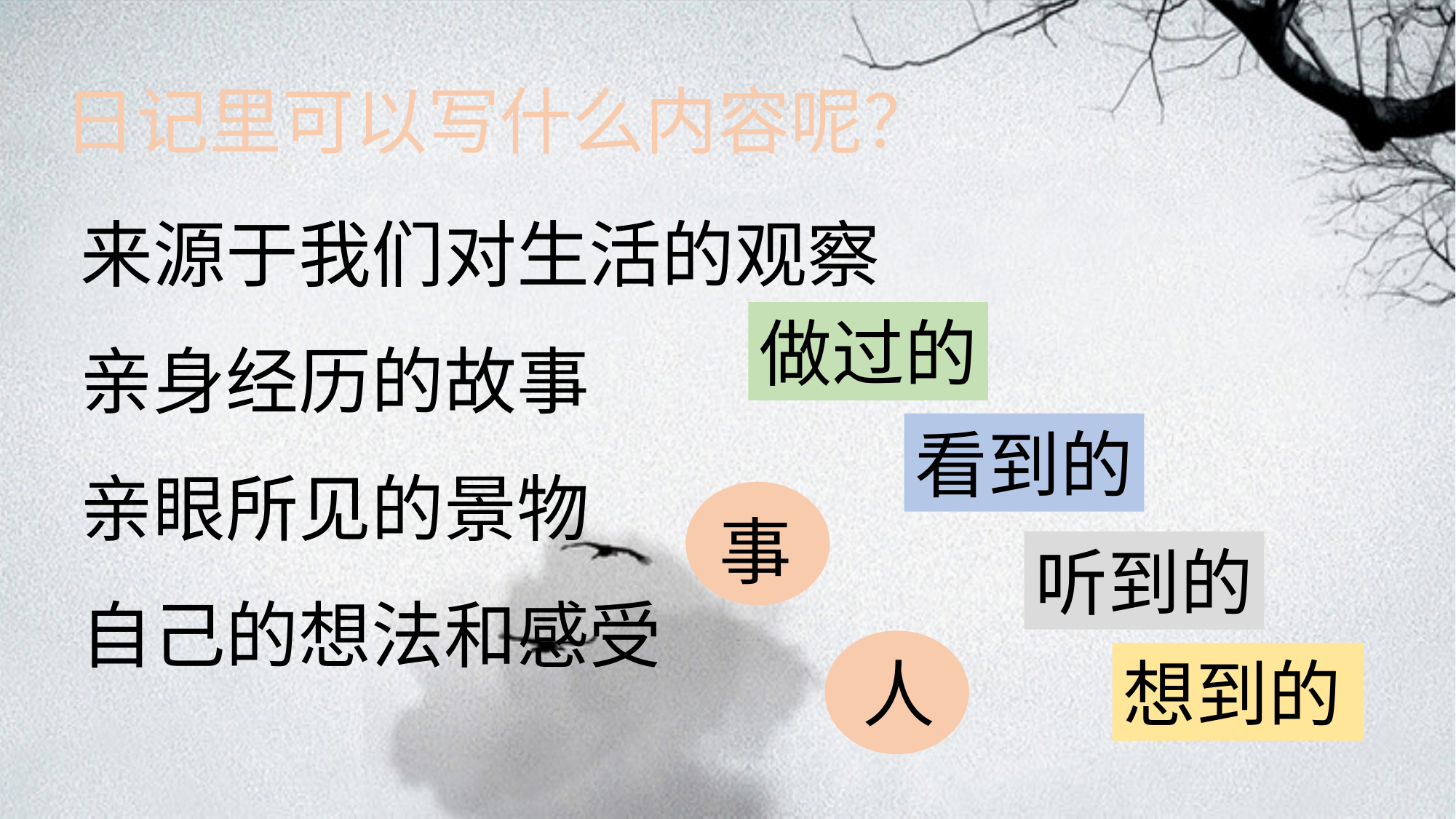

日记里可以写什么内容呢？
来源于我们对生活的观察
做过的
亲身经历的故事
看到的
亲眼所见的景物

事
听到的
自己的想法和感受

人
想到的